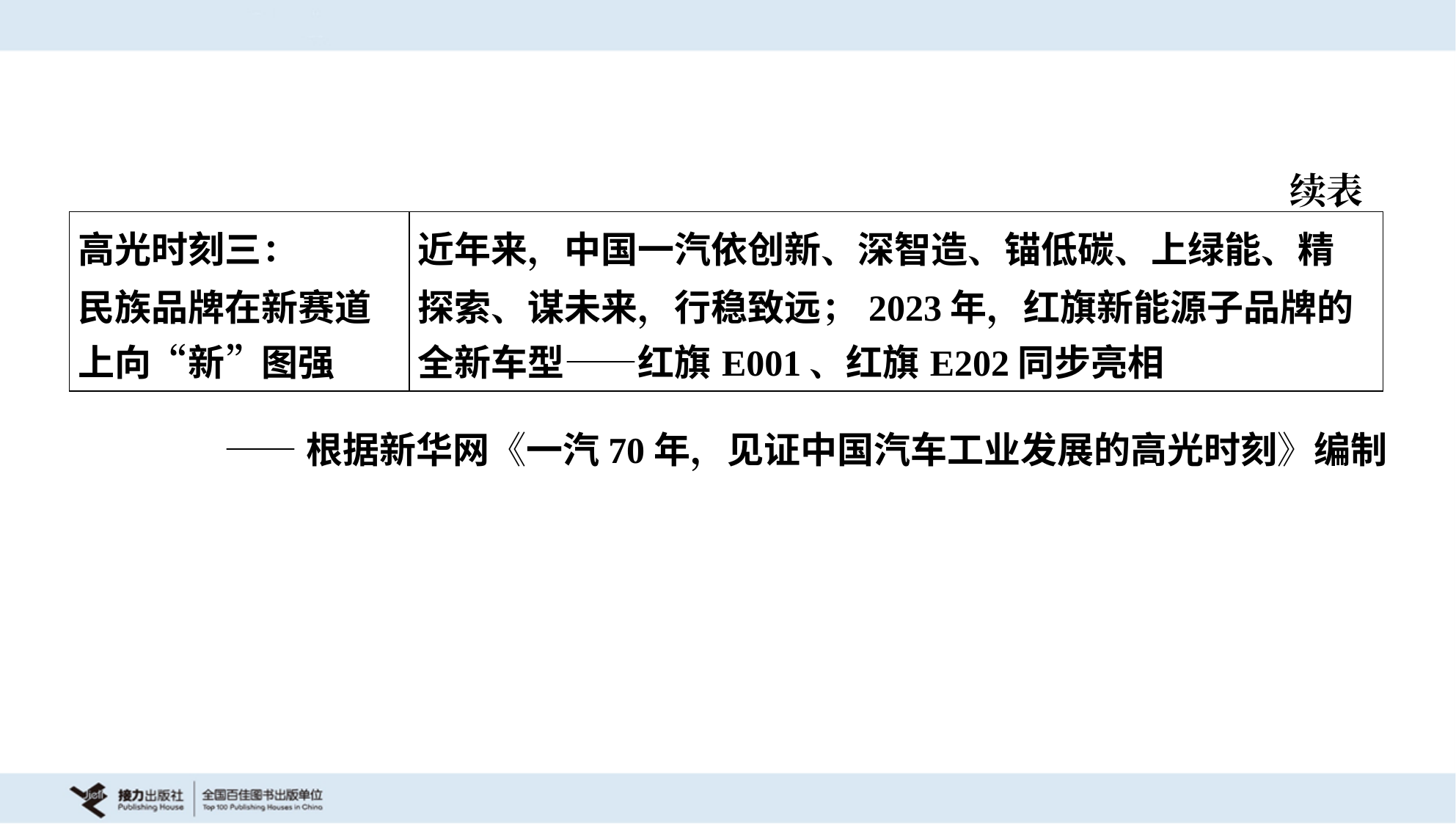

续表
| 高光时刻三： 民族品牌在新赛道 上向“新”图强 | 近年来，中国一汽依创新、深智造、锚低碳、上绿能、精 探索、谋未来，行稳致远；2023年，红旗新能源子品牌的 全新车型——红旗E001、红旗E202同步亮相 |
| --- | --- |
——根据新华网《一汽70年，见证中国汽车工业发展的高光时刻》编制